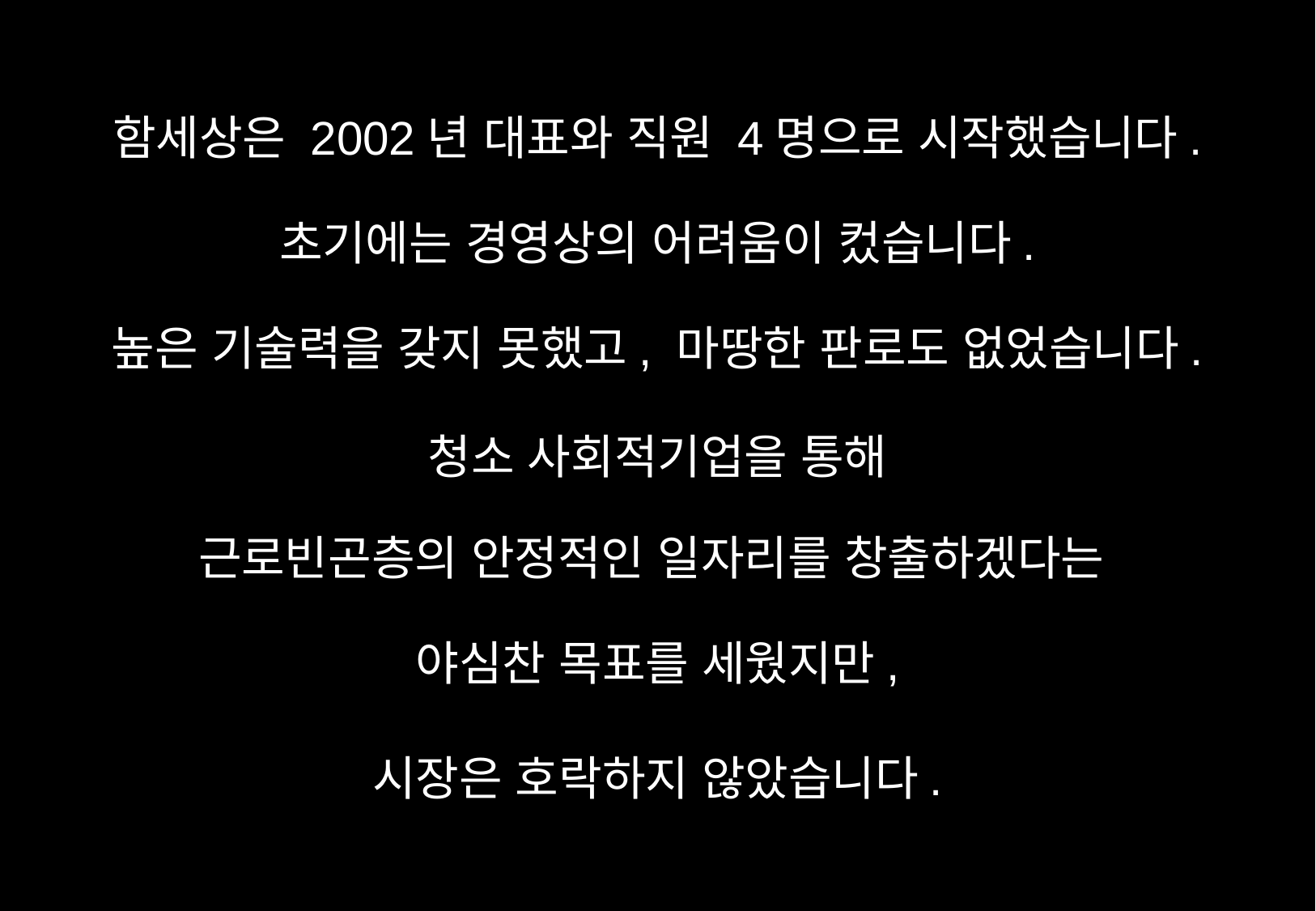

함세상은 2002년 대표와 직원 4명으로 시작했습니다.
초기에는 경영상의 어려움이 컸습니다.
높은 기술력을 갖지 못했고, 마땅한 판로도 없었습니다.
청소 사회적기업을 통해
근로빈곤층의 안정적인 일자리를 창출하겠다는
야심찬 목표를 세웠지만,
시장은 호락하지 않았습니다.